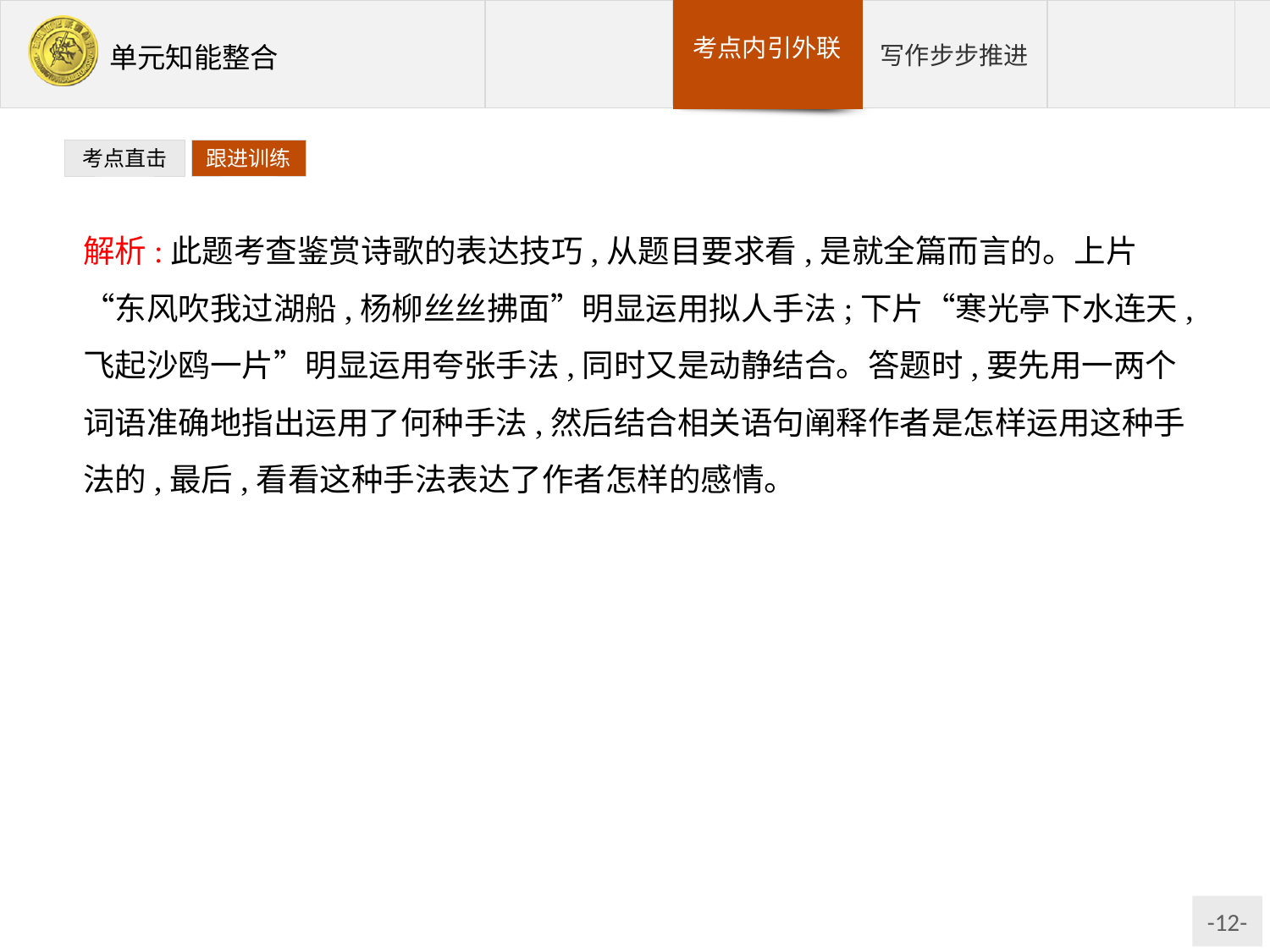

考点直击
跟进训练
解析:此题考查鉴赏诗歌的表达技巧,从题目要求看,是就全篇而言的。上片“东风吹我过湖船,杨柳丝丝拂面”明显运用拟人手法;下片“寒光亭下水连天,飞起沙鸥一片”明显运用夸张手法,同时又是动静结合。答题时,要先用一两个词语准确地指出运用了何种手法,然后结合相关语句阐释作者是怎样运用这种手法的,最后,看看这种手法表达了作者怎样的感情。
参考答案:①运用拟人手法写春风杨柳:东风似乎有意,轻轻吹拂,送“我”渡过湖波;杨柳似乎含情,微微摆动,丝丝擦着“我”面。词人不说船乘风势,人触柳丝,而说风助船行,柳拂人面,正是寓情于物的拟人写法,从而创造出一个物我合一、通体和谐的艺术境界。②运用夸张手法写湖水:寒光亭下一碧万顷,犹如辽阔无际的蓝天;在这明丽如画的水天之间,一群沙鸥展翅飞起,自由翱翔。一静一动,动静结合;有点有面,点面交映,使得整个画面充满了蓬勃的生气。